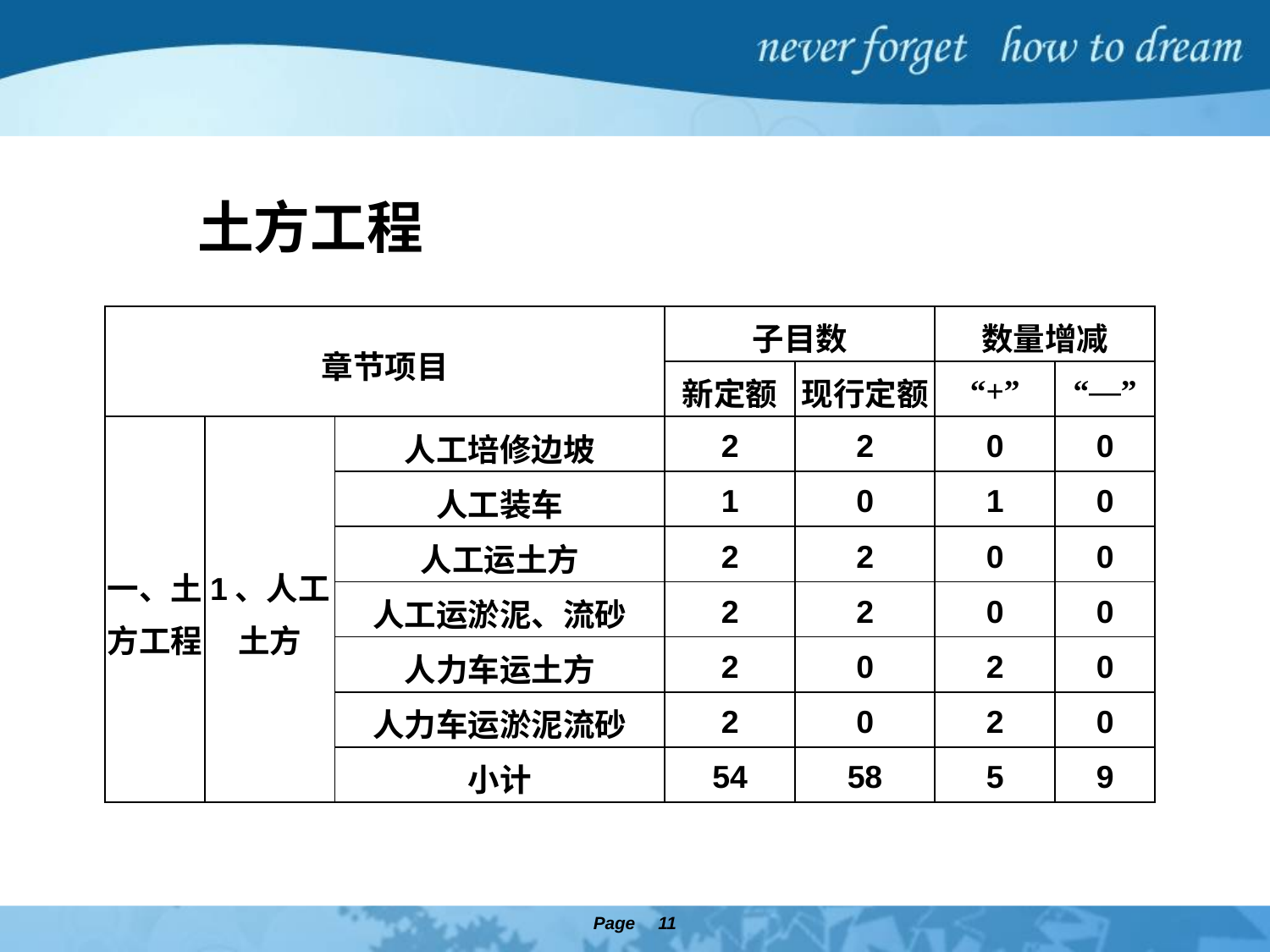

土方工程
| 章节项目 |  |  | 子目数 |  | 数量增减 |  |
| --- | --- | --- | --- | --- | --- | --- |
|  |  |  | 新定额 | 现行定额 | “+” | “—” |
| 一、土方工程 | 1、人工土方 | 人工培修边坡 | 2 | 2 | 0 | 0 |
|  |  | 人工装车 | 1 | 0 | 1 | 0 |
|  |  | 人工运土方 | 2 | 2 | 0 | 0 |
|  |  | 人工运淤泥、流砂 | 2 | 2 | 0 | 0 |
|  |  | 人力车运土方 | 2 | 0 | 2 | 0 |
|  |  | 人力车运淤泥流砂 | 2 | 0 | 2 | 0 |
|  |  | 小计 | 54 | 58 | 5 | 9 |